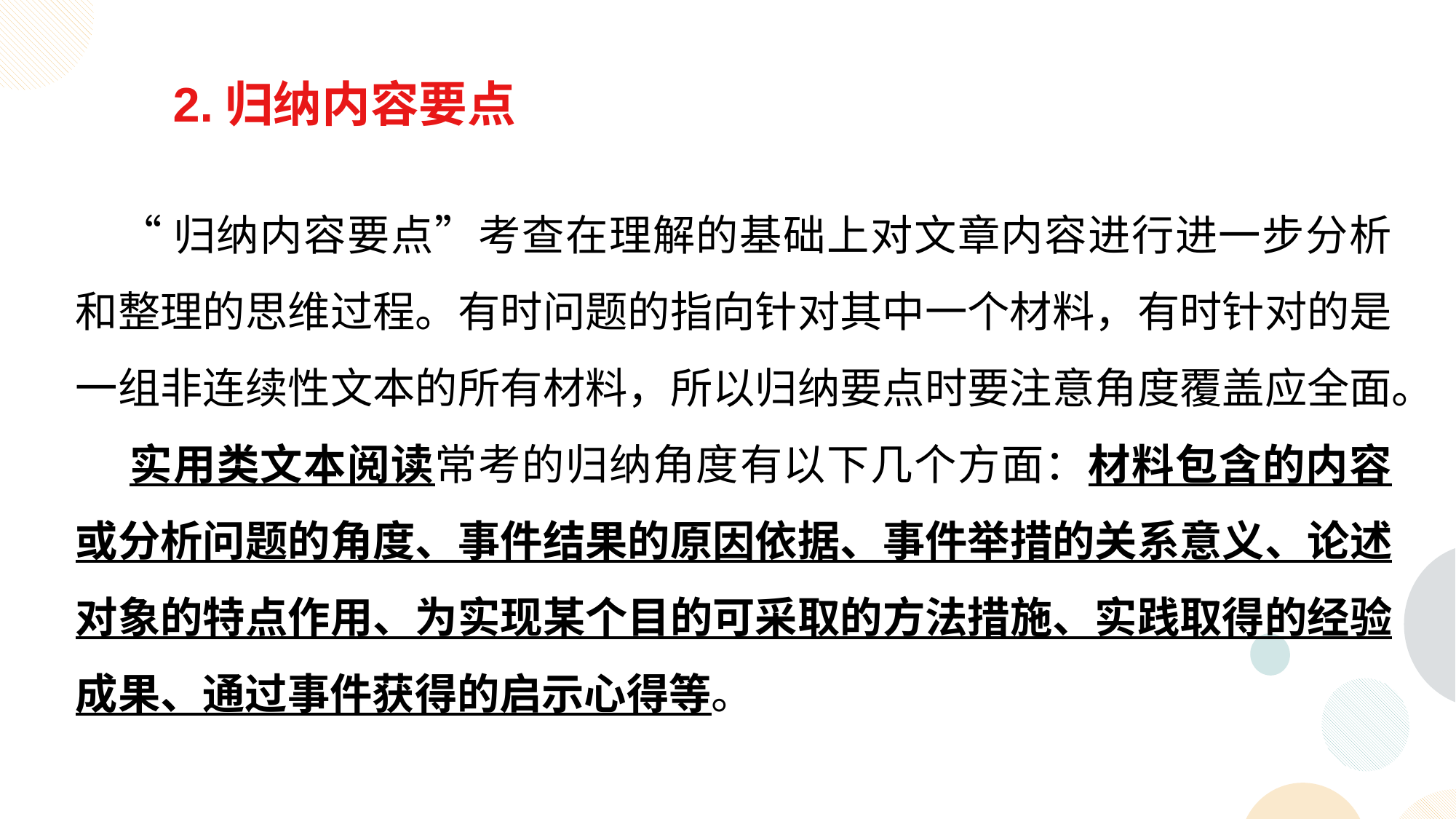

2.归纳内容要点
    “归纳内容要点”考查在理解的基础上对文章内容进行进一步分析和整理的思维过程。有时问题的指向针对其中一个材料，有时针对的是一组非连续性文本的所有材料，所以归纳要点时要注意角度覆盖应全面。
    实用类文本阅读常考的归纳角度有以下几个方面：材料包含的内容或分析问题的角度、事件结果的原因依据、事件举措的关系意义、论述对象的特点作用、为实现某个目的可采取的方法措施、实践取得的经验成果、通过事件获得的启示心得等。